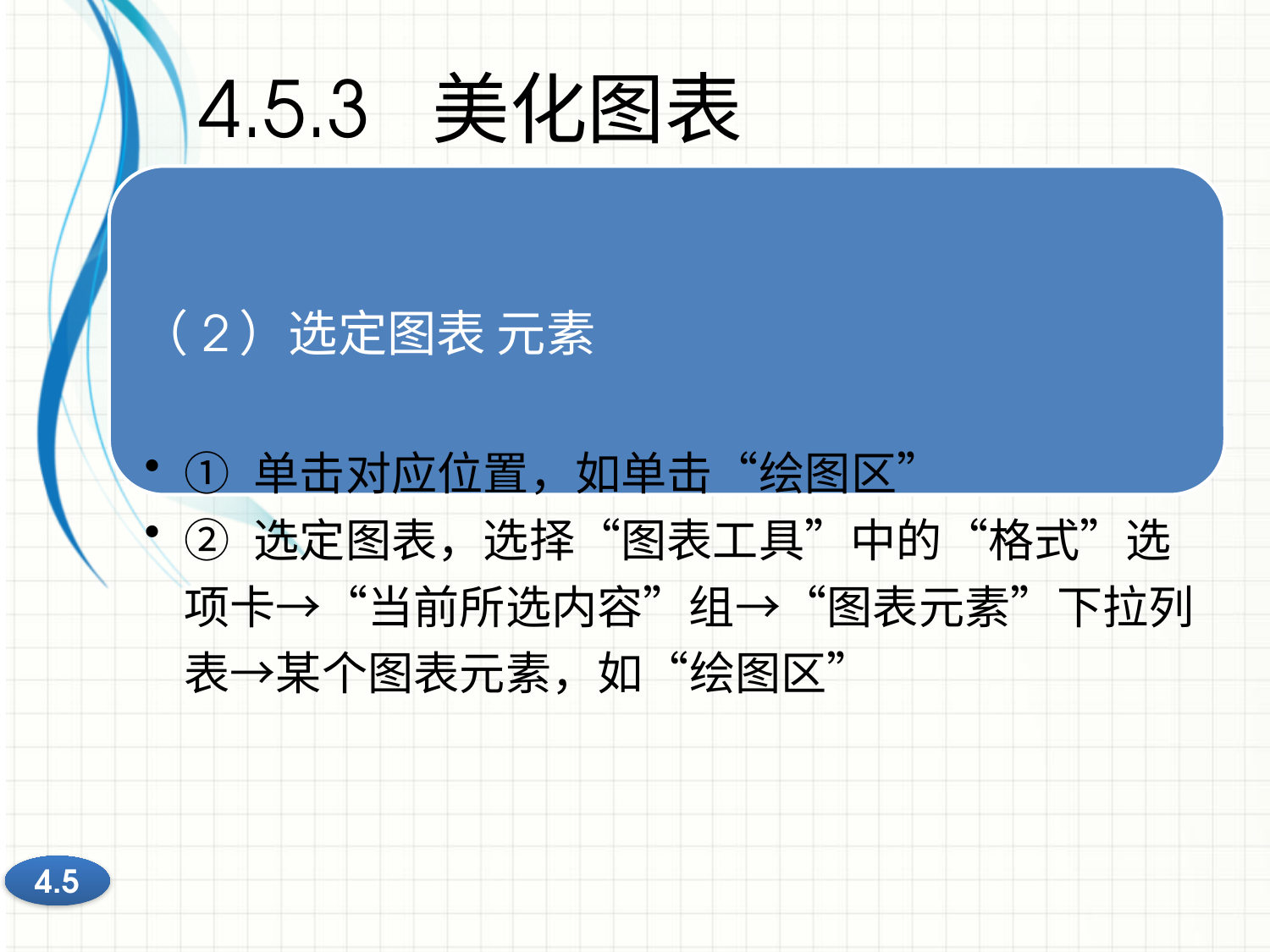

# 4.5.3  美化图表
（2）选定图表 元素
① 单击对应位置，如单击“绘图区”
② 选定图表，选择“图表工具”中的“格式”选项卡→“当前所选内容”组→“图表元素”下拉列表→某个图表元素，如“绘图区”